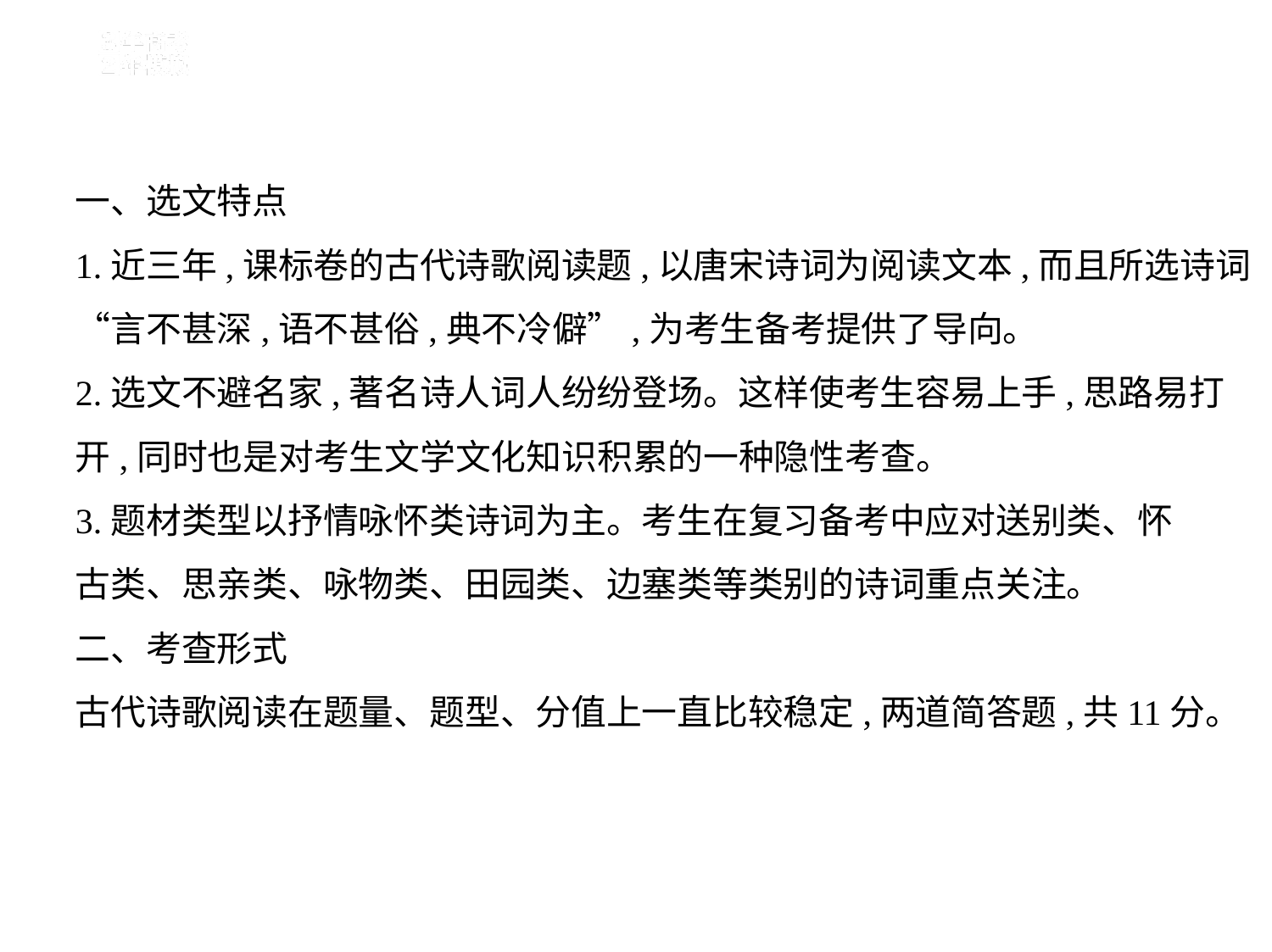

一、选文特点
1.近三年,课标卷的古代诗歌阅读题,以唐宋诗词为阅读文本,而且所选诗词
“言不甚深,语不甚俗,典不冷僻”,为考生备考提供了导向。
2.选文不避名家,著名诗人词人纷纷登场。这样使考生容易上手,思路易打
开,同时也是对考生文学文化知识积累的一种隐性考查。
3.题材类型以抒情咏怀类诗词为主。考生在复习备考中应对送别类、怀
古类、思亲类、咏物类、田园类、边塞类等类别的诗词重点关注。
二、考查形式
古代诗歌阅读在题量、题型、分值上一直比较稳定,两道简答题,共11分。